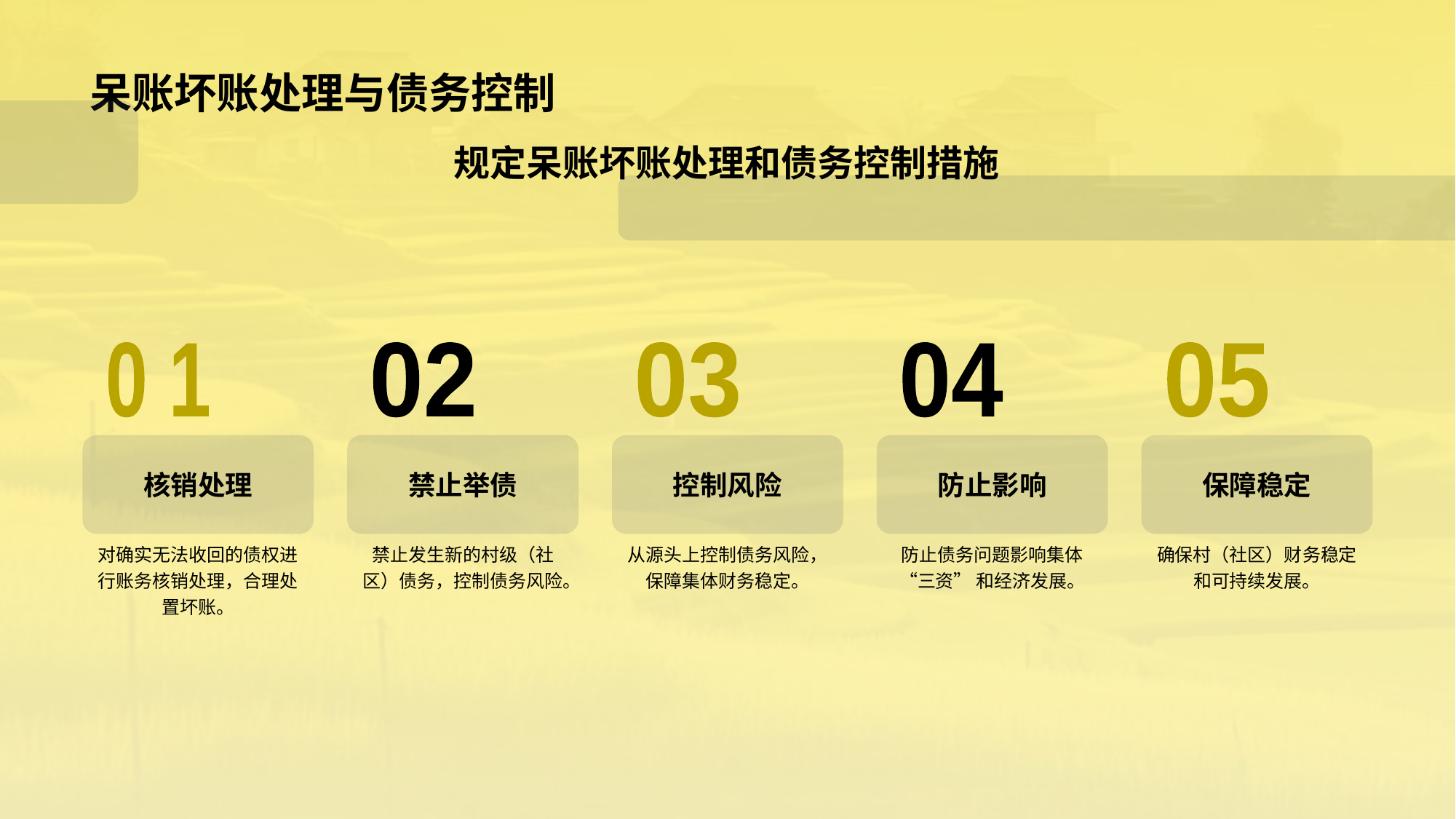

# 呆账坏账处理与债务控制

规定呆账坏账处理和债务控制措施
0 1
核销处理
对确实无法收回的债权进行账务核销处理，合理处置坏账。
02
禁止举债
禁止发生新的村级（社区）债务，控制债务风险。
03
控制风险
从源头上控制债务风险，保障集体财务稳定。
04
防止影响
防止债务问题影响集体 “三资” 和经济发展。
05
保障稳定
确保村（社区）财务稳定和可持续发展。